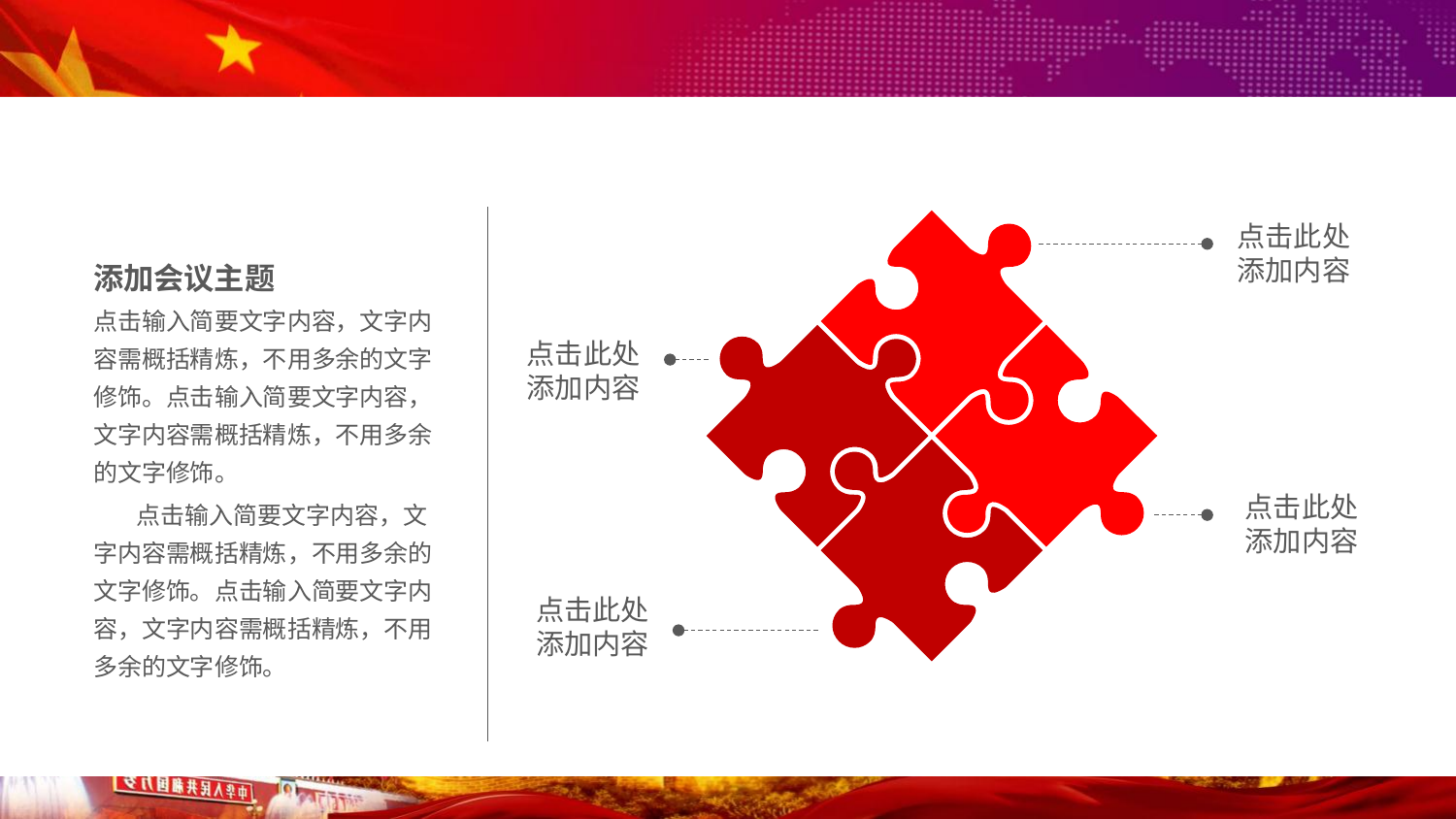

#
点击此处
添加内容

添加会议主题
点击输入简要文字内容，文字内容需概括精炼，不用多余的文字修饰。点击输入简要文字内容，文字内容需概括精炼，不用多余的文字修饰。
       点击输入简要文字内容，文字内容需概括精炼，不用多余的文字修饰。点击输入简要文字内容，文字内容需概括精炼，不用多余的文字修饰。

点击此处
添加内容

点击此处
添加内容
点击此处
添加内容